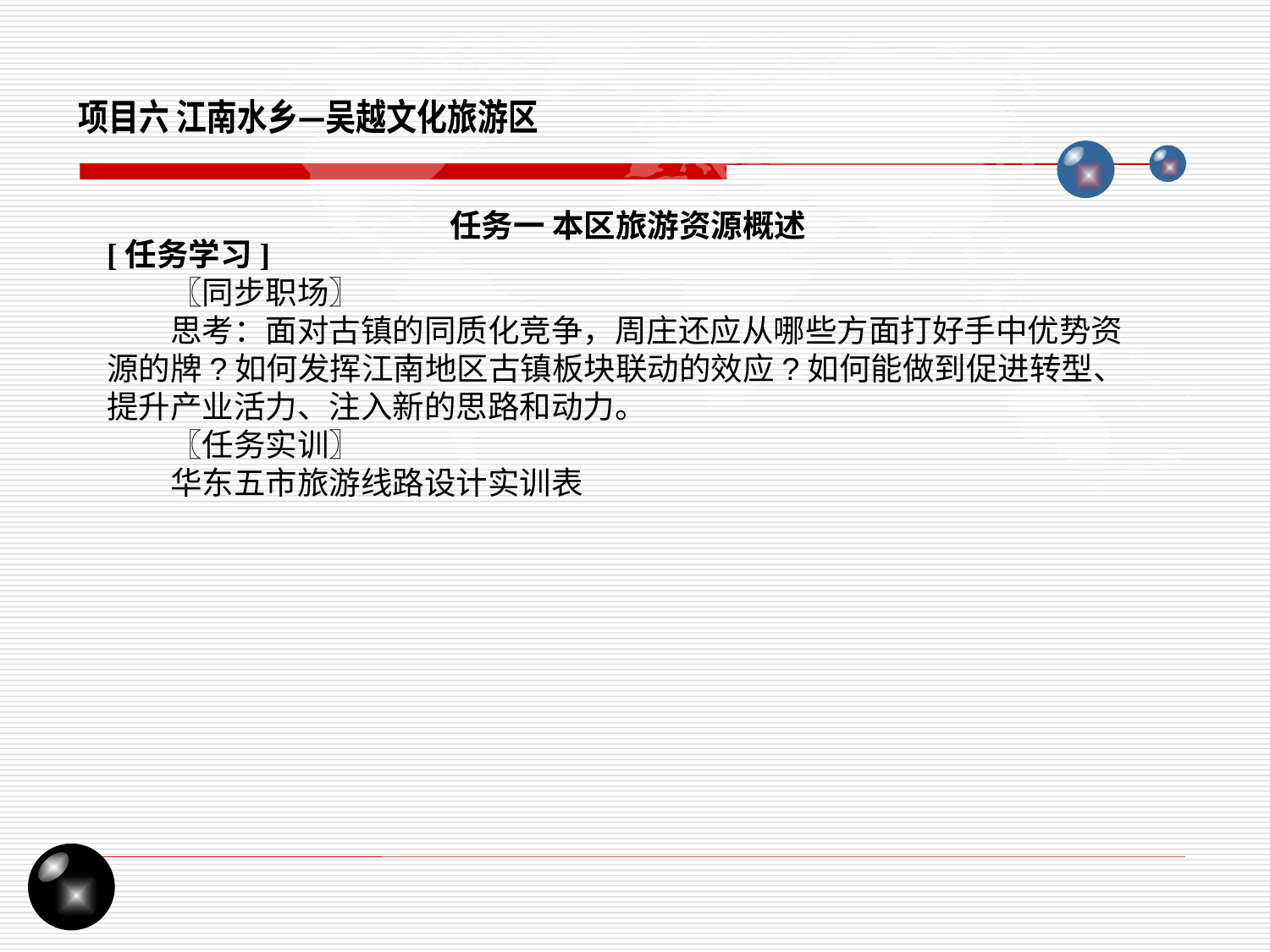

项目六 江南水乡—吴越文化旅游区
任务一 本区旅游资源概述

[任务学习]
〖同步职场〗
思考：面对古镇的同质化竞争，周庄还应从哪些方面打好手中优势资源的牌?如何发挥江南地区古镇板块联动的效应?如何能做到促进转型、提升产业活力、注入新的思路和动力。
〖任务实训〗
华东五市旅游线路设计实训表